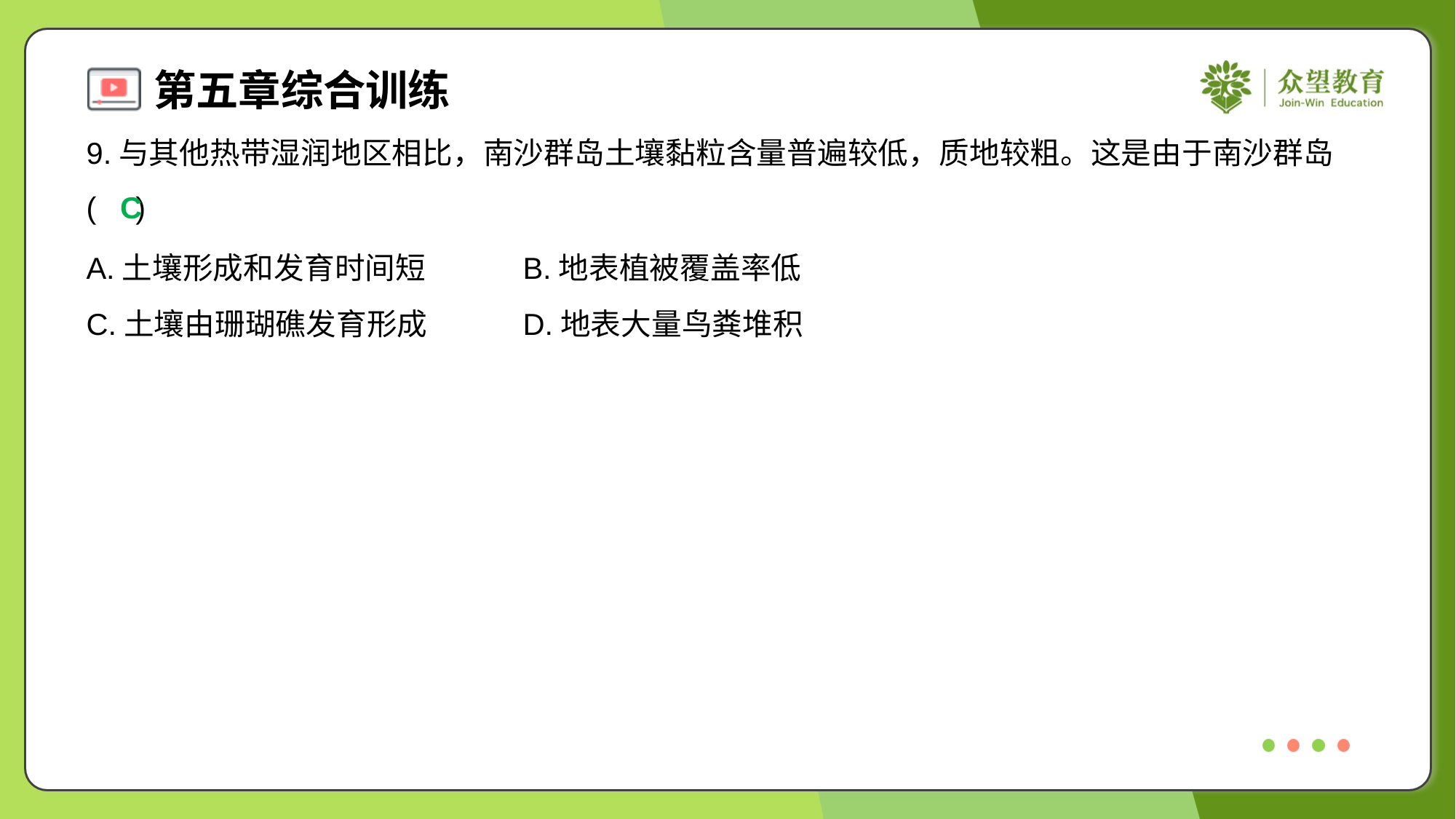

9.与其他热带湿润地区相比，南沙群岛土壤黏粒含量普遍较低，质地较粗。这是由于南沙群岛
(     )
C
A.土壤形成和发育时间短	B.地表植被覆盖率低
C.土壤由珊瑚礁发育形成	D.地表大量鸟粪堆积